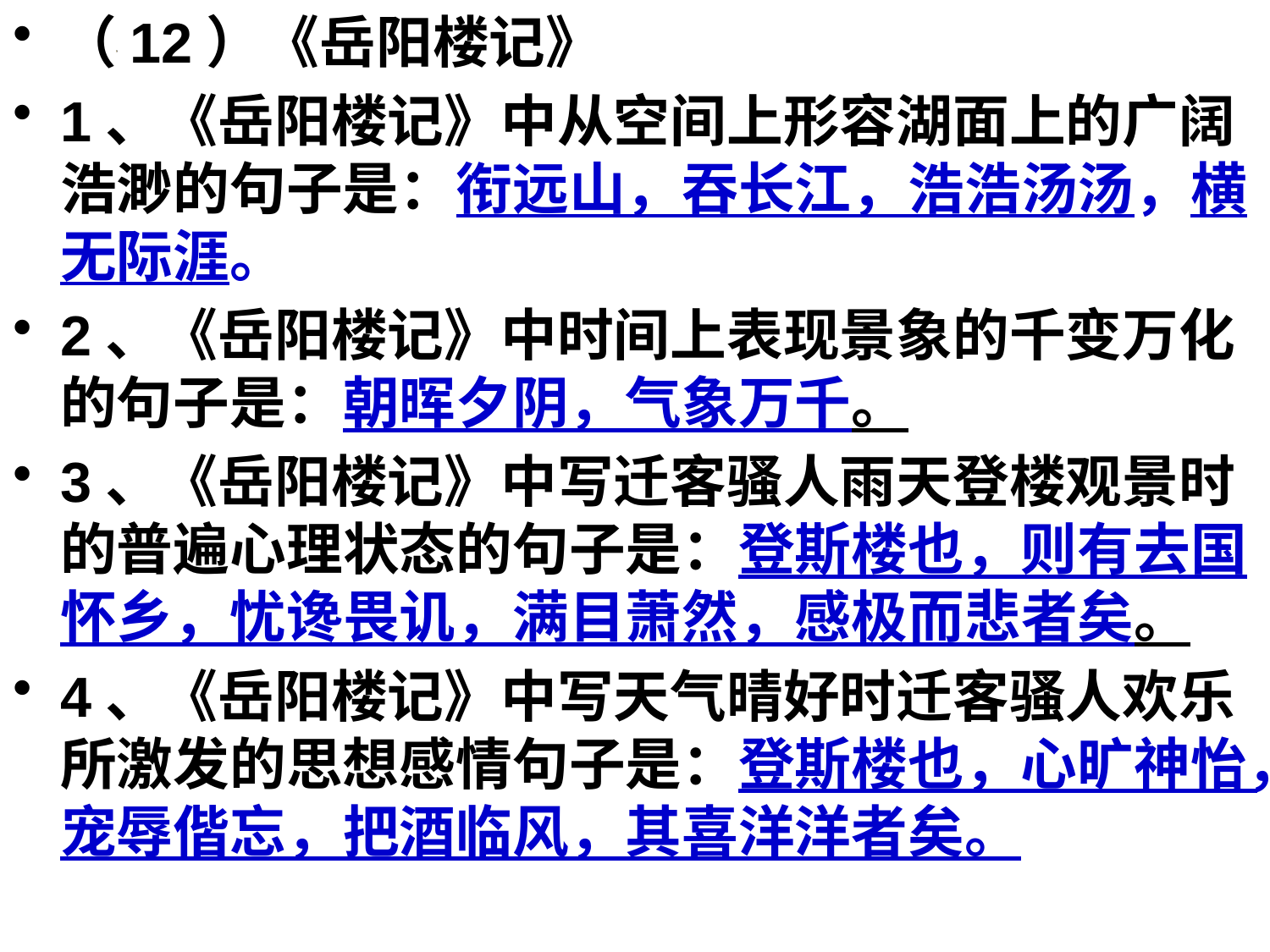

（12）《岳阳楼记》
1、《岳阳楼记》中从空间上形容湖面上的广阔浩渺的句子是：衔远山，吞长江，浩浩汤汤，横无际涯。
2、《岳阳楼记》中时间上表现景象的千变万化的句子是：朝晖夕阴，气象万千。
3、《岳阳楼记》中写迁客骚人雨天登楼观景时的普遍心理状态的句子是：登斯楼也，则有去国怀乡，忧谗畏讥，满目萧然，感极而悲者矣。
4、《岳阳楼记》中写天气晴好时迁客骚人欢乐所激发的思想感情句子是：登斯楼也，心旷神怡，宠辱偕忘，把酒临风，其喜洋洋者矣。
#